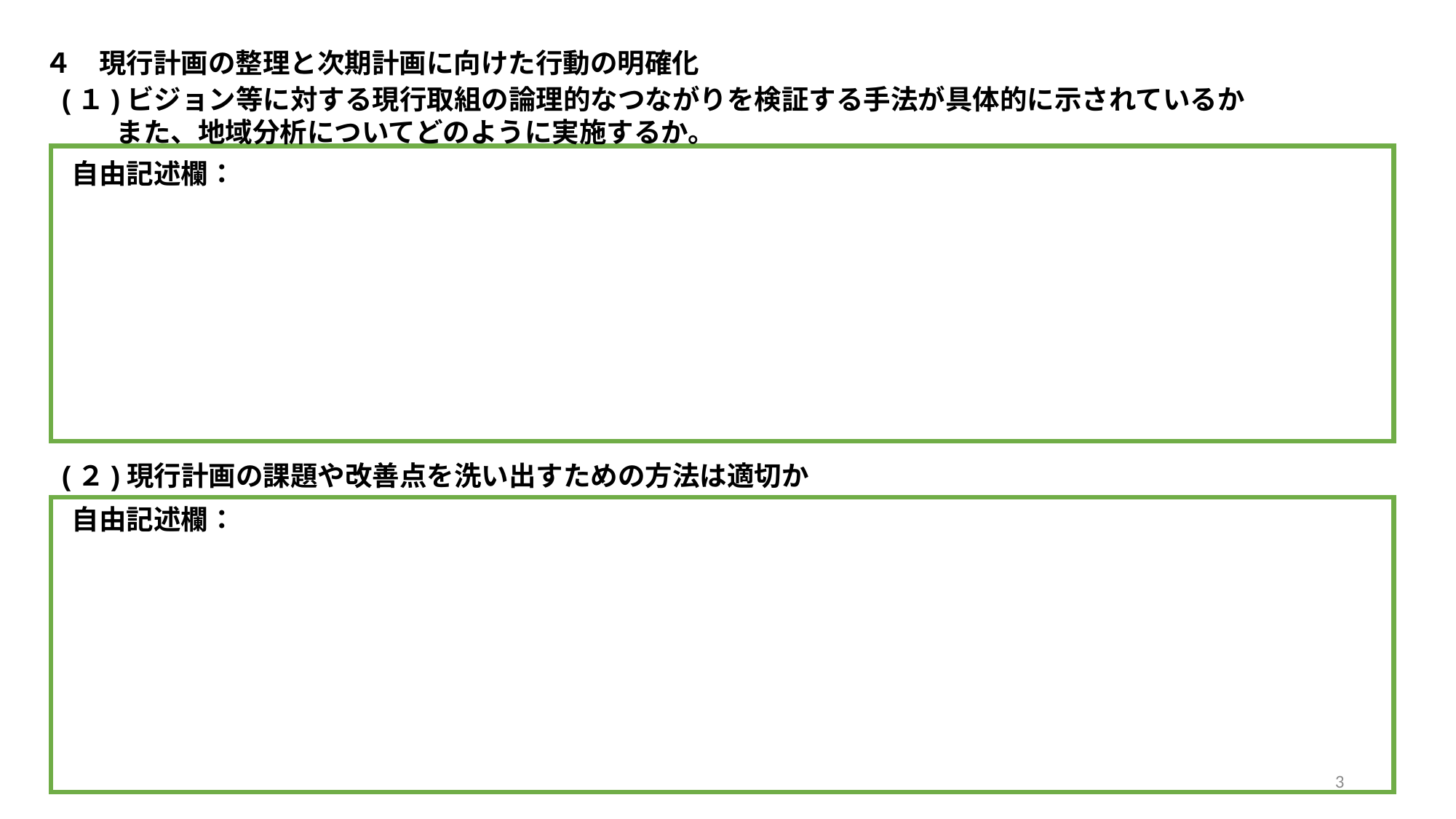

４　現行計画の整理と次期計画に向けた行動の明確化
(１)ビジョン等に対する現行取組の論理的なつながりを検証する手法が具体的に示されているか
　　また、地域分析についてどのように実施するか。

自由記述欄：
(２)現行計画の課題や改善点を洗い出すための方法は適切か

自由記述欄：
3